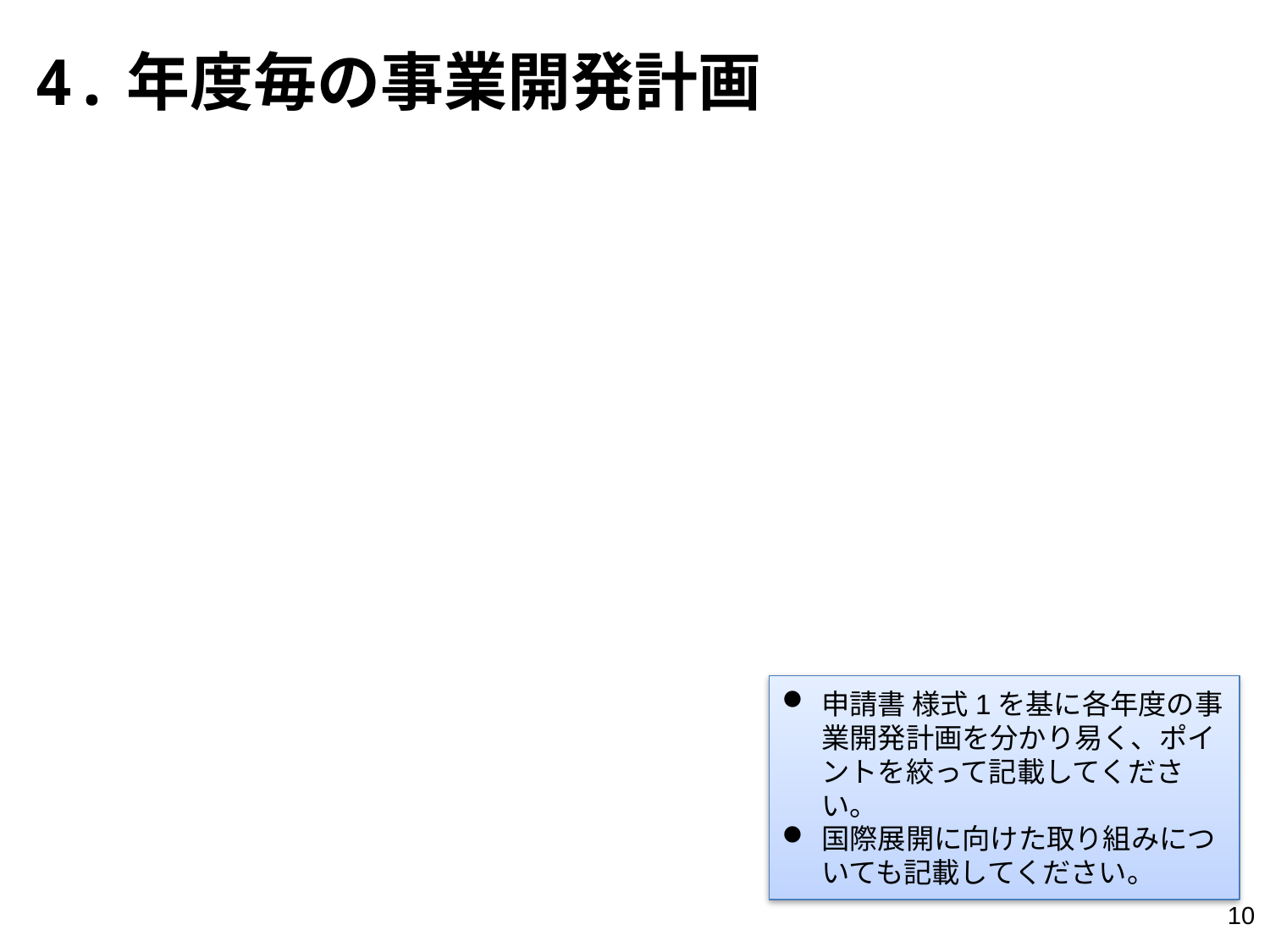

# 4.年度毎の事業開発計画
申請書 様式1を基に各年度の事業開発計画を分かり易く、ポイントを絞って記載してください。
国際展開に向けた取り組みについても記載してください。
10